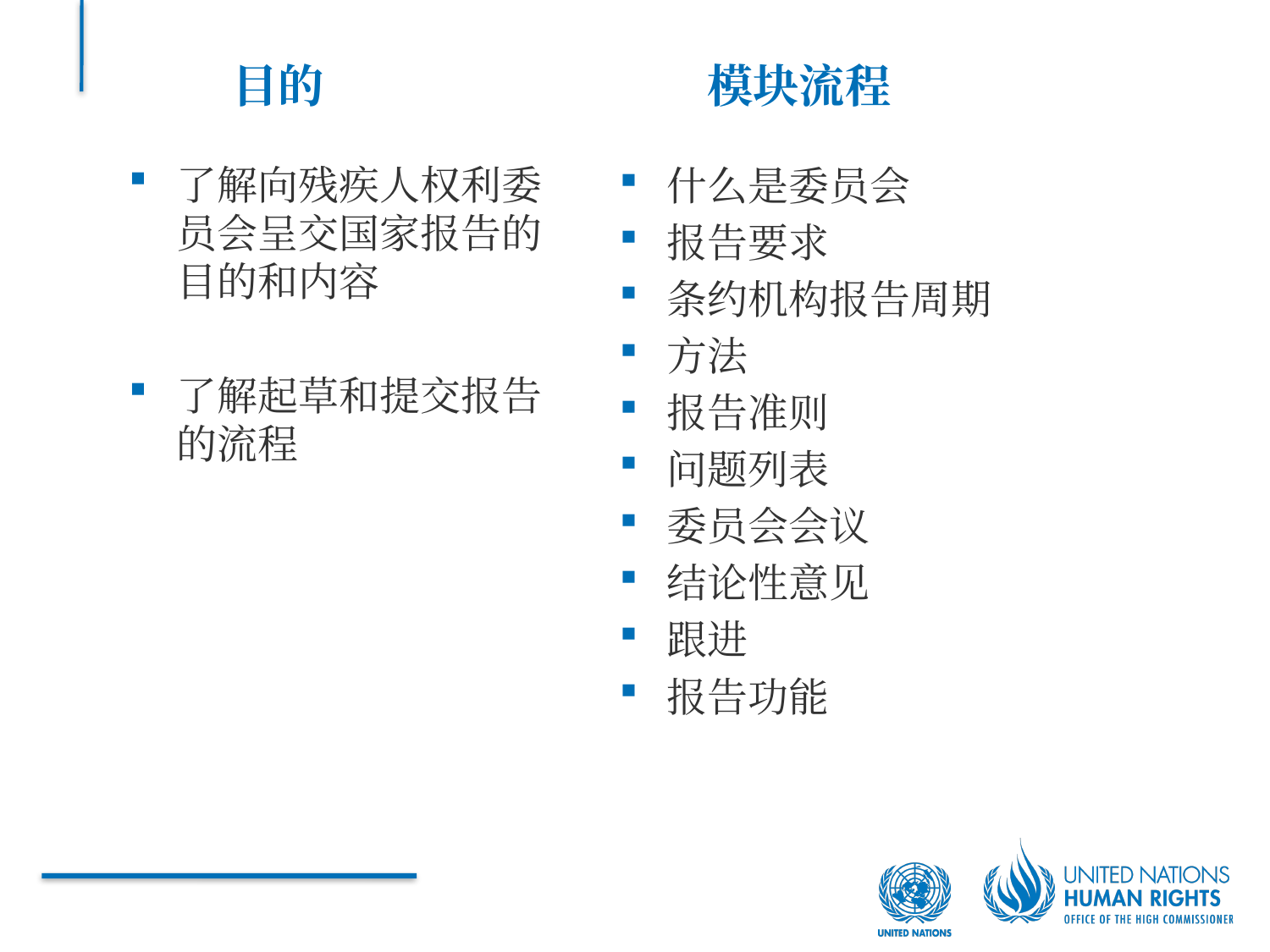

目的
模块流程
了解向残疾人权利委员会呈交国家报告的目的和内容

了解起草和提交报告的流程

什么是委员会
报告要求
条约机构报告周期
方法
报告准则
问题列表
委员会会议
结论性意见
跟进
报告功能